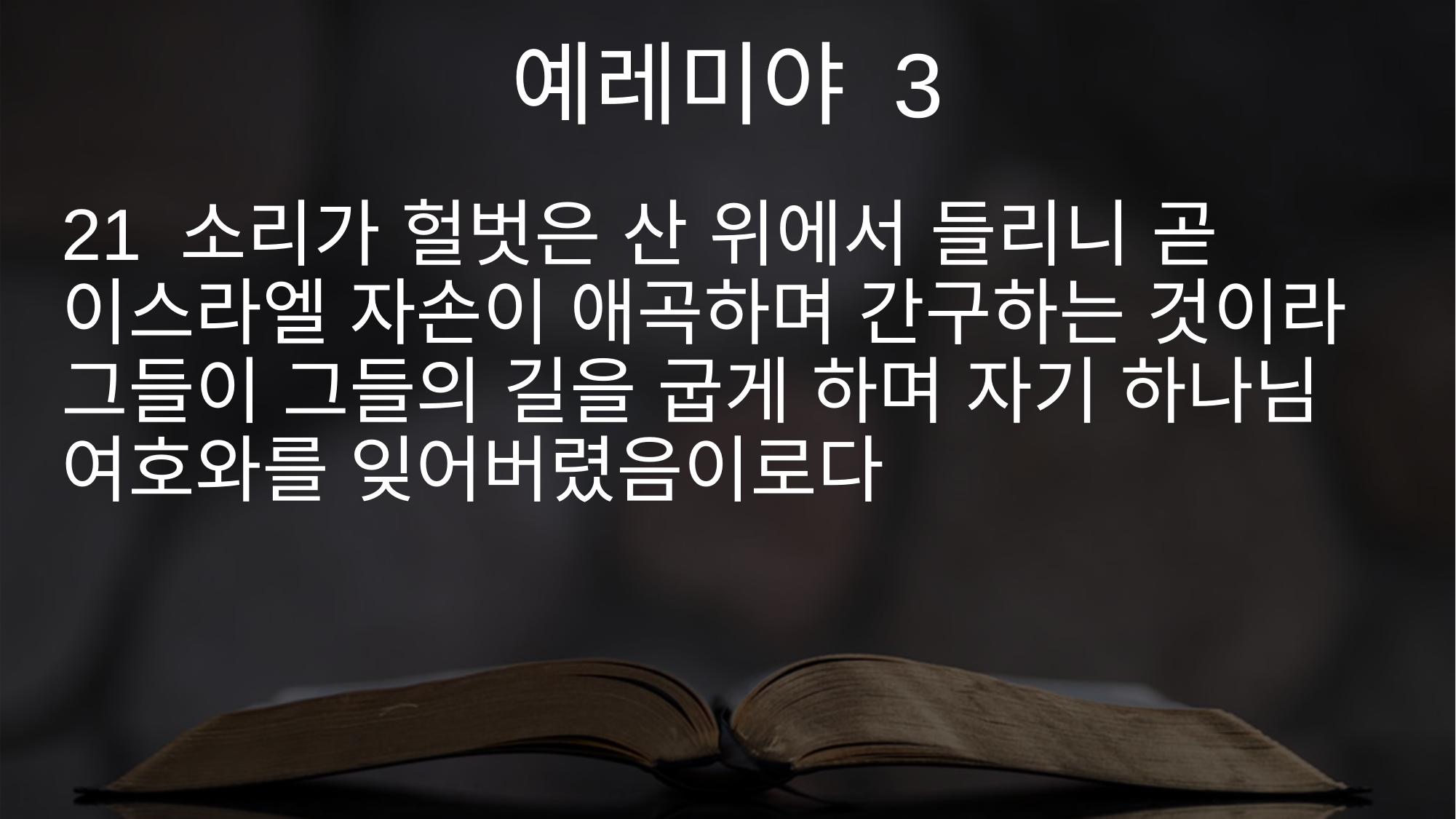

예레미야 3
21 소리가 헐벗은 산 위에서 들리니 곧 이스라엘 자손이 애곡하며 간구하는 것이라 그들이 그들의 길을 굽게 하며 자기 하나님 여호와를 잊어버렸음이로다